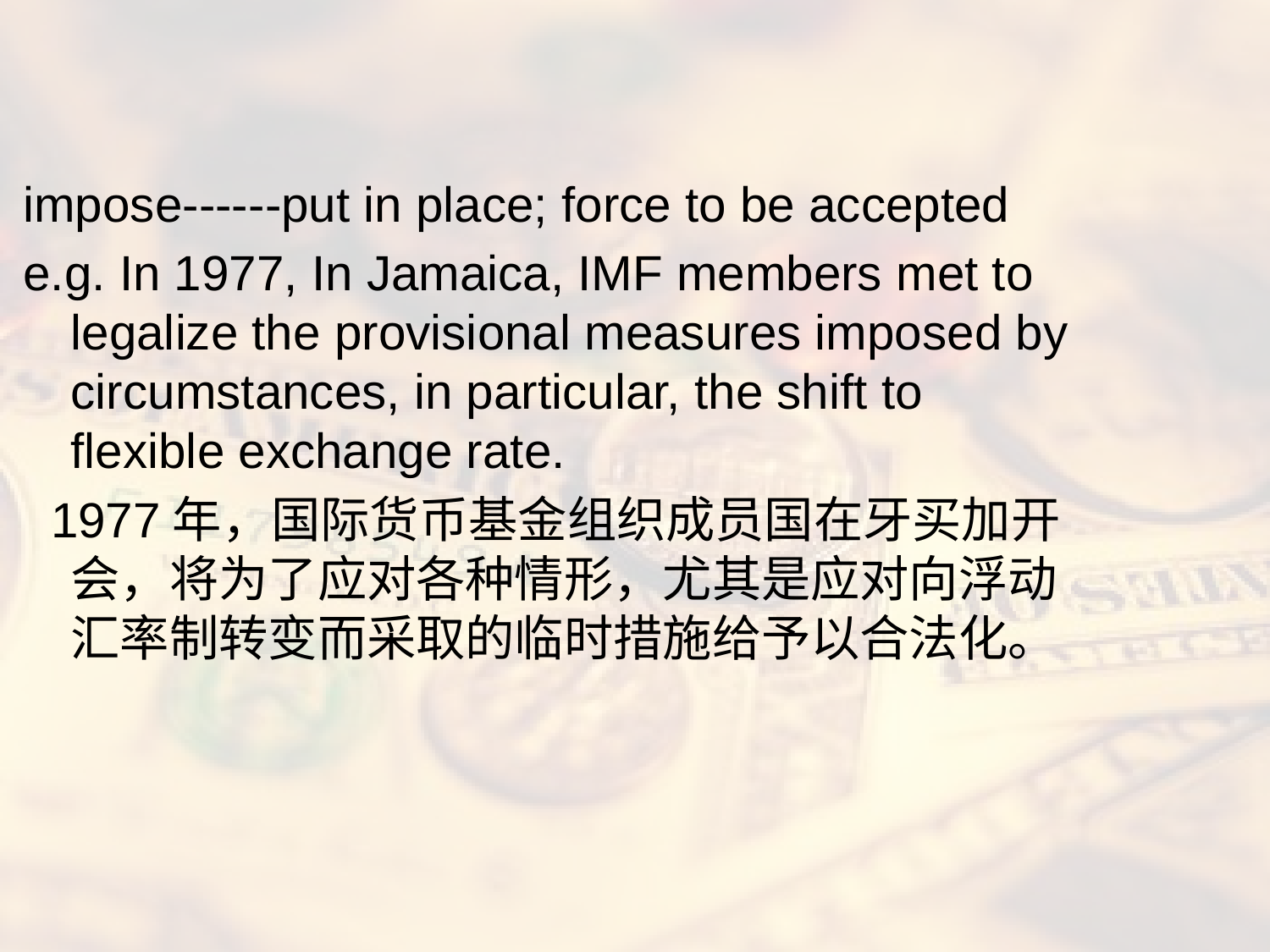

#
impose------put in place; force to be accepted
e.g. In 1977, In Jamaica, IMF members met to legalize the provisional measures imposed by circumstances, in particular, the shift to flexible exchange rate.
  1977年，国际货币基金组织成员国在牙买加开会，将为了应对各种情形，尤其是应对向浮动汇率制转变而采取的临时措施给予以合法化。